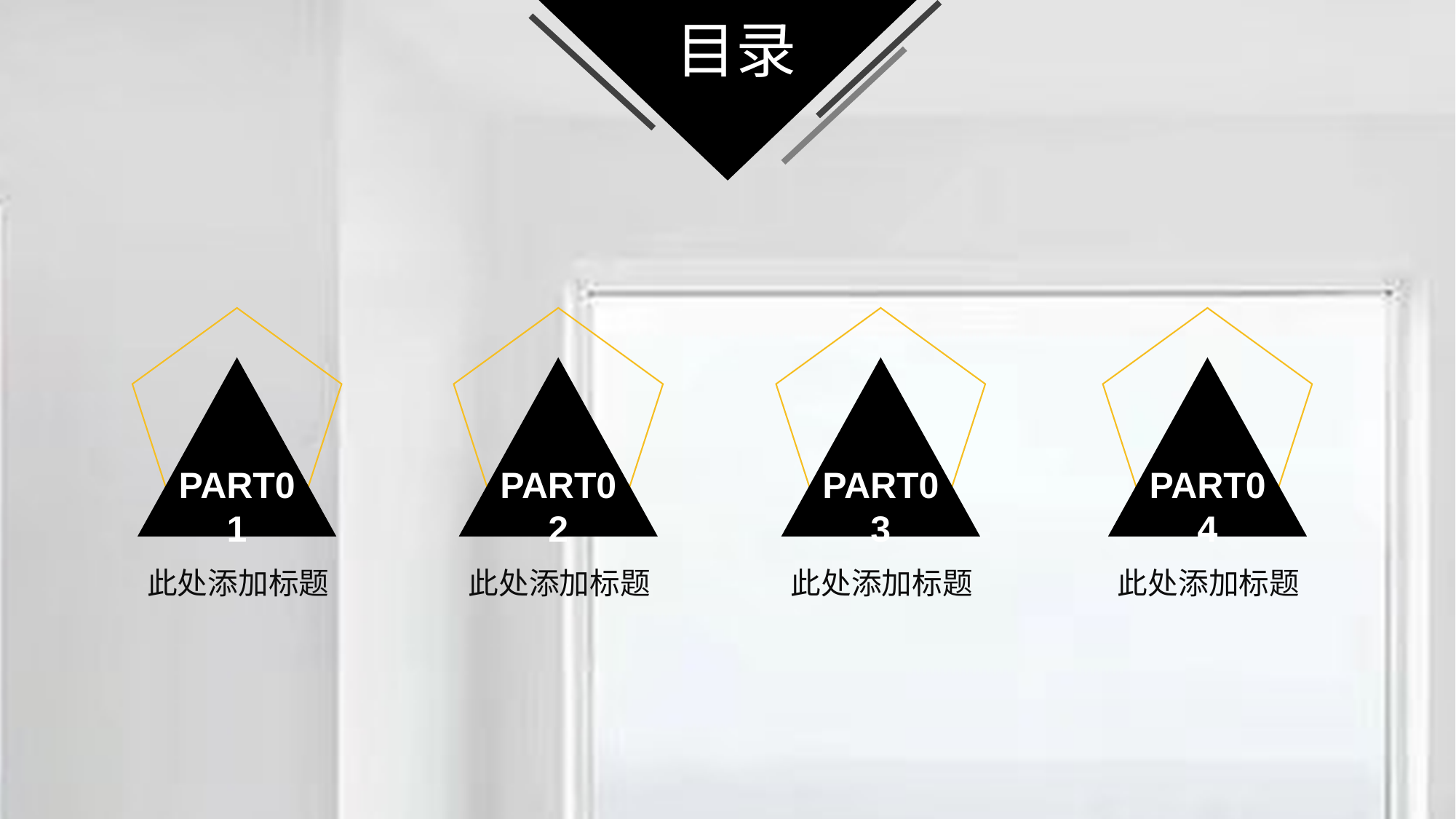

目录

PART01

PART02

PART03

PART04
此处添加标题
此处添加标题
此处添加标题
此处添加标题